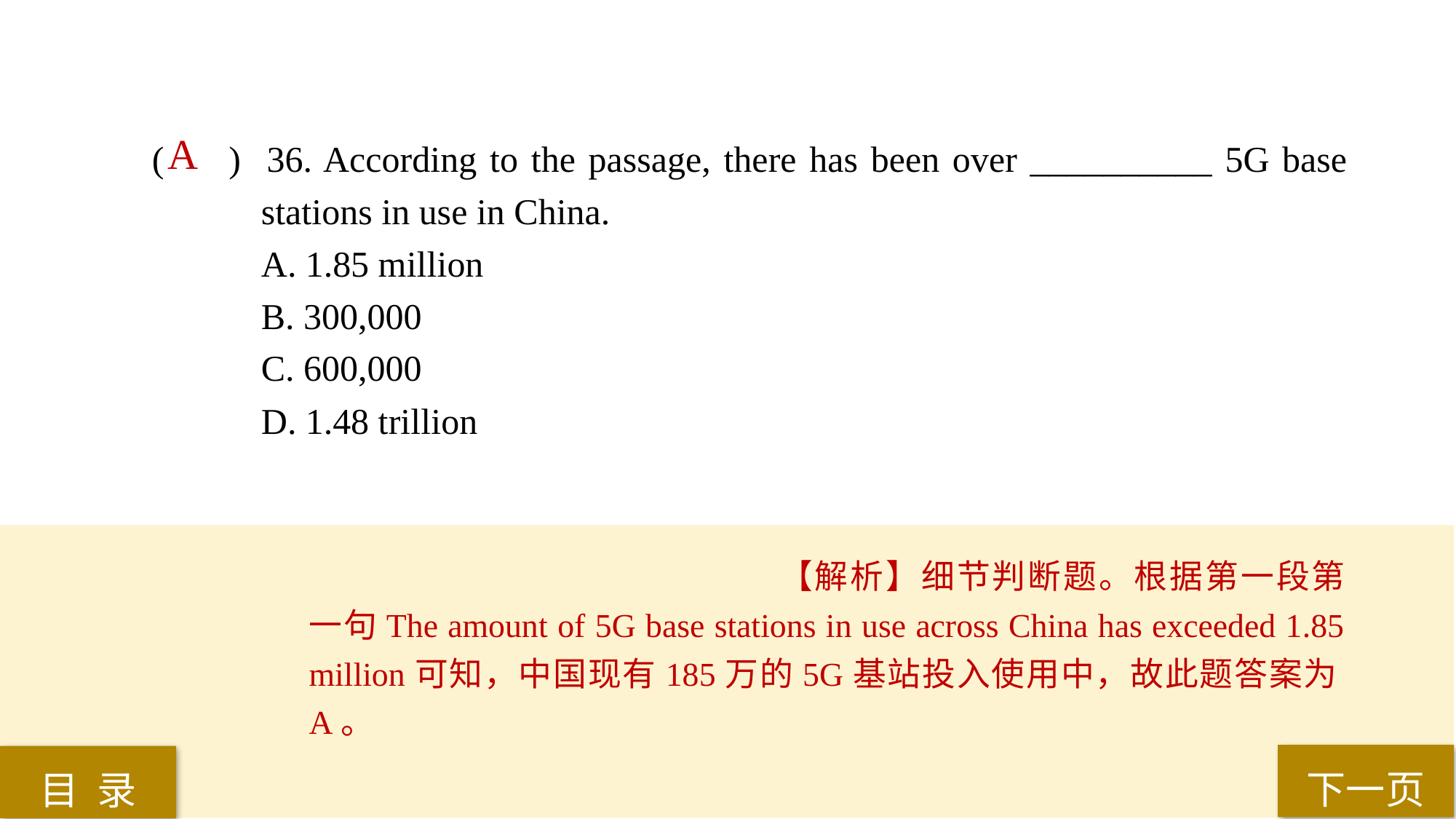

A
(     )  36. According to the passage, there has been over __________ 5G base 	stations in use in China.
A. 1.85 million
B. 300,000
C. 600,000
D. 1.48 trillion
【解析】细节判断题。根据第一段第一句The amount of 5G base stations in use across China has exceeded 1.85 million可知，中国现有185万的5G基站投入使用中，故此题答案为A。